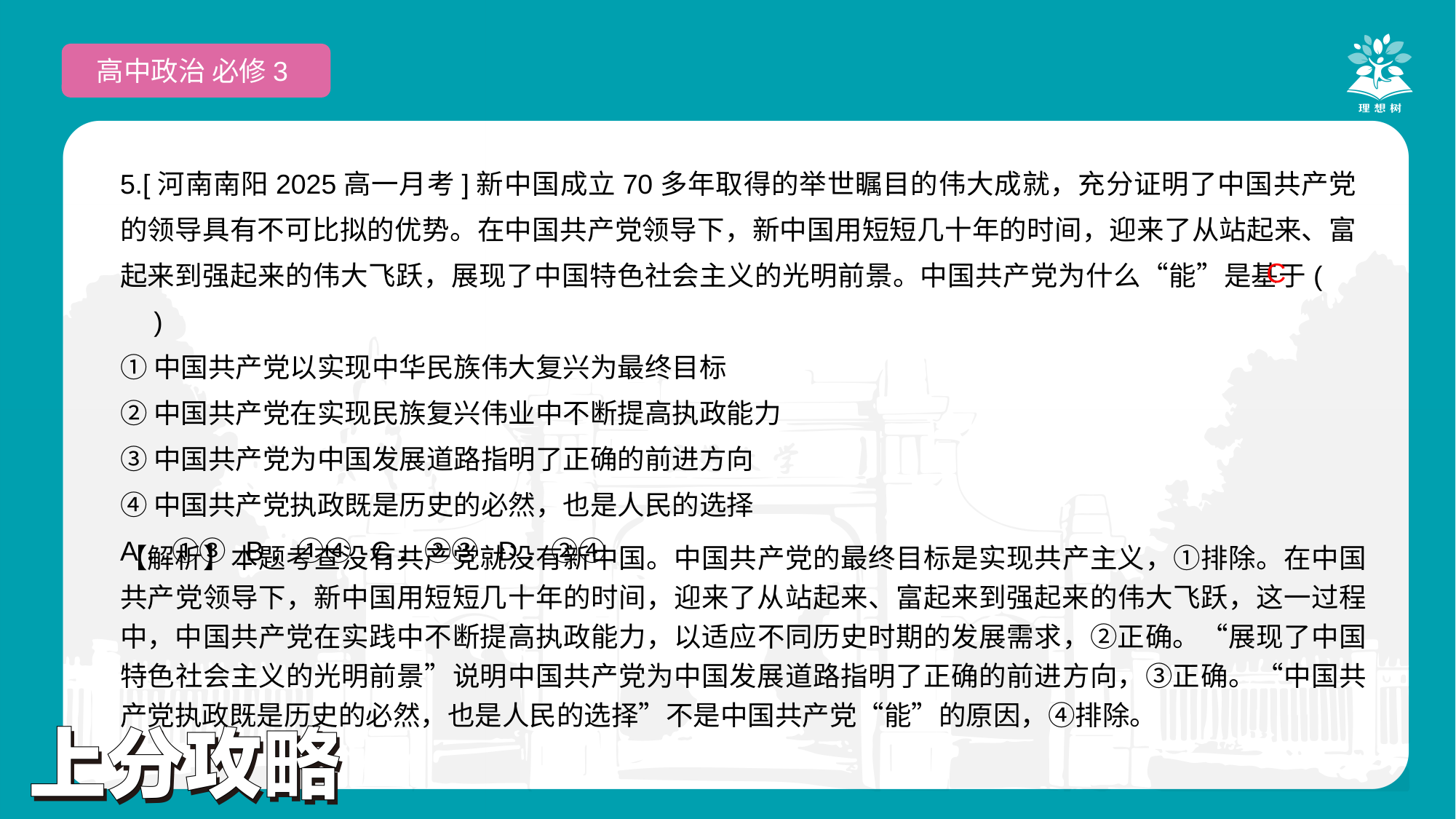

高中政治 必修3
5.[河南南阳2025高一月考]新中国成立70多年取得的举世瞩目的伟大成就，充分证明了中国共产党的领导具有不可比拟的优势。在中国共产党领导下，新中国用短短几十年的时间，迎来了从站起来、富起来到强起来的伟大飞跃，展现了中国特色社会主义的光明前景。中国共产党为什么“能”是基于(　　)
①中国共产党以实现中华民族伟大复兴为最终目标
②中国共产党在实现民族复兴伟业中不断提高执政能力
③中国共产党为中国发展道路指明了正确的前进方向
④中国共产党执政既是历史的必然，也是人民的选择
A．①③  B．①④  C．②③  D．②④
 C
【解析】本题考查没有共产党就没有新中国。中国共产党的最终目标是实现共产主义，①排除。在中国共产党领导下，新中国用短短几十年的时间，迎来了从站起来、富起来到强起来的伟大飞跃，这一过程中，中国共产党在实践中不断提高执政能力，以适应不同历史时期的发展需求，②正确。“展现了中国特色社会主义的光明前景”说明中国共产党为中国发展道路指明了正确的前进方向，③正确。“中国共产党执政既是历史的必然，也是人民的选择”不是中国共产党“能”的原因，④排除。